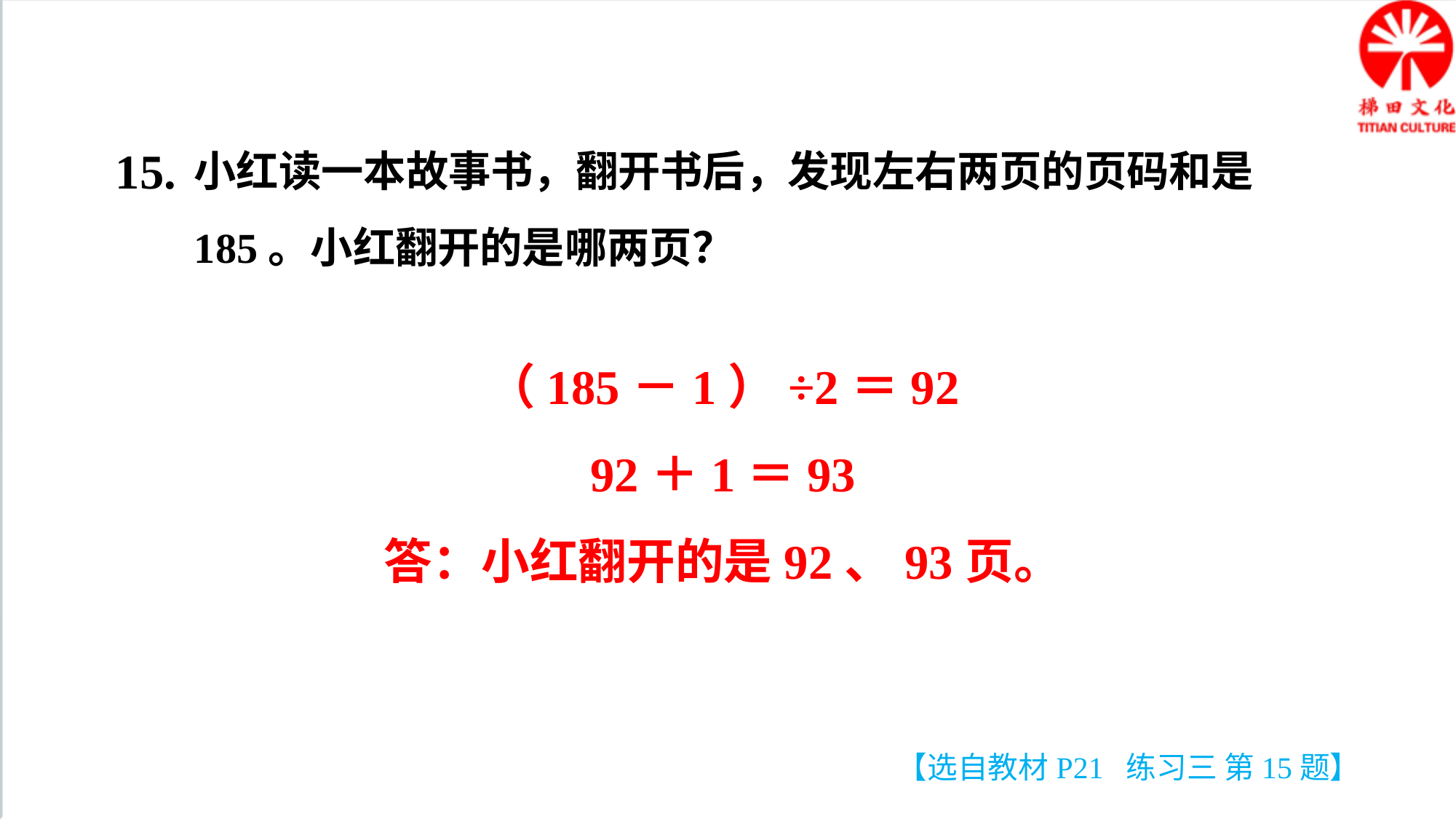

小红读一本故事书，翻开书后，发现左右两页的页码和是185。小红翻开的是哪两页？
15.
（185－1）÷2＝92
92＋1＝93
答：小红翻开的是92、93页。
【选自教材P21  练习三 第15题】